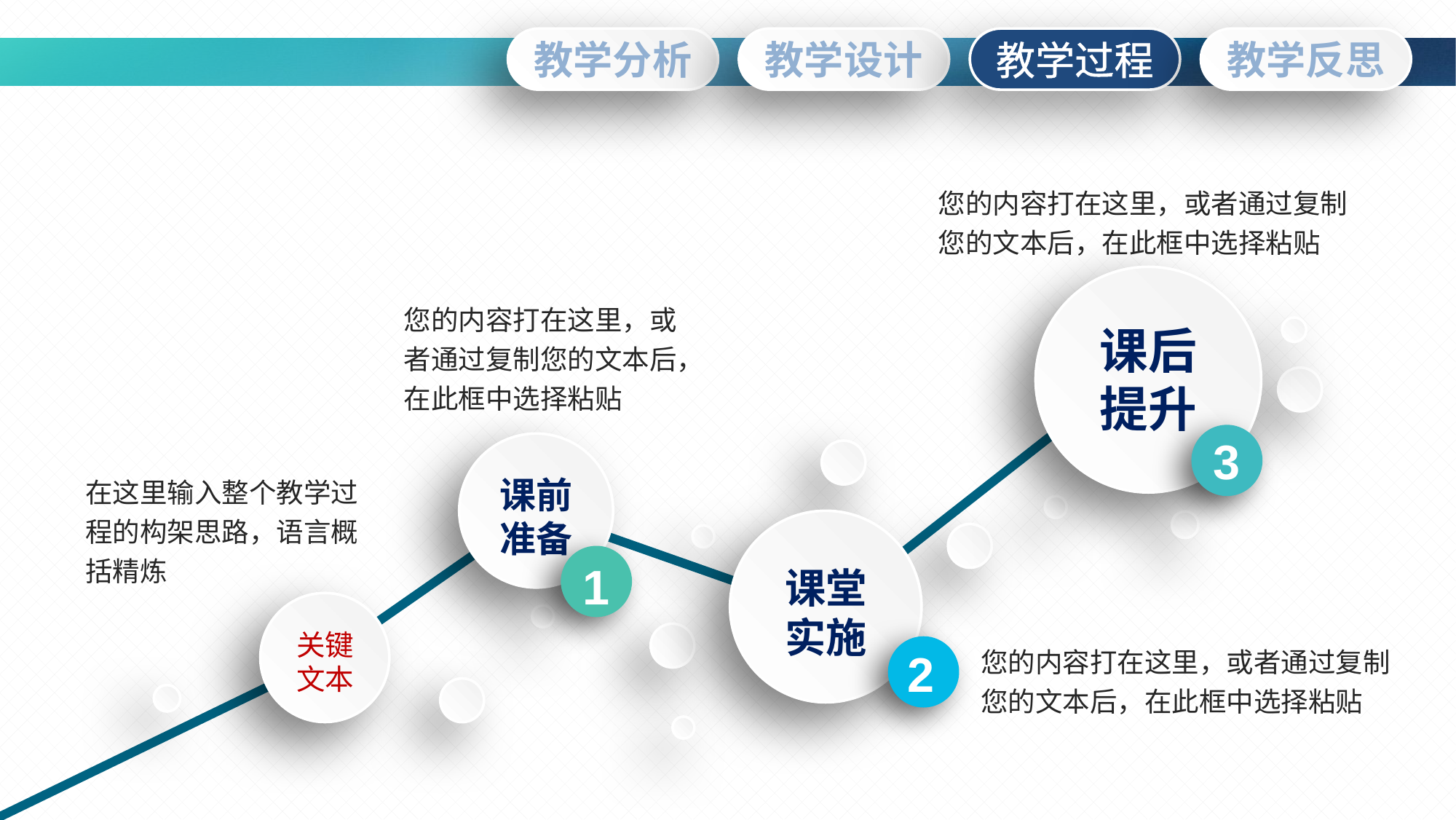

您的内容打在这里，或者通过复制您的文本后，在此框中选择粘贴

课后
提升
您的内容打在这里，或者通过复制您的文本后，在此框中选择粘贴

3

课前
准备

在这里输入整个教学过程的构架思路，语言概括精炼

课堂
实施

1

关键
文本

您的内容打在这里，或者通过复制您的文本后，在此框中选择粘贴

2